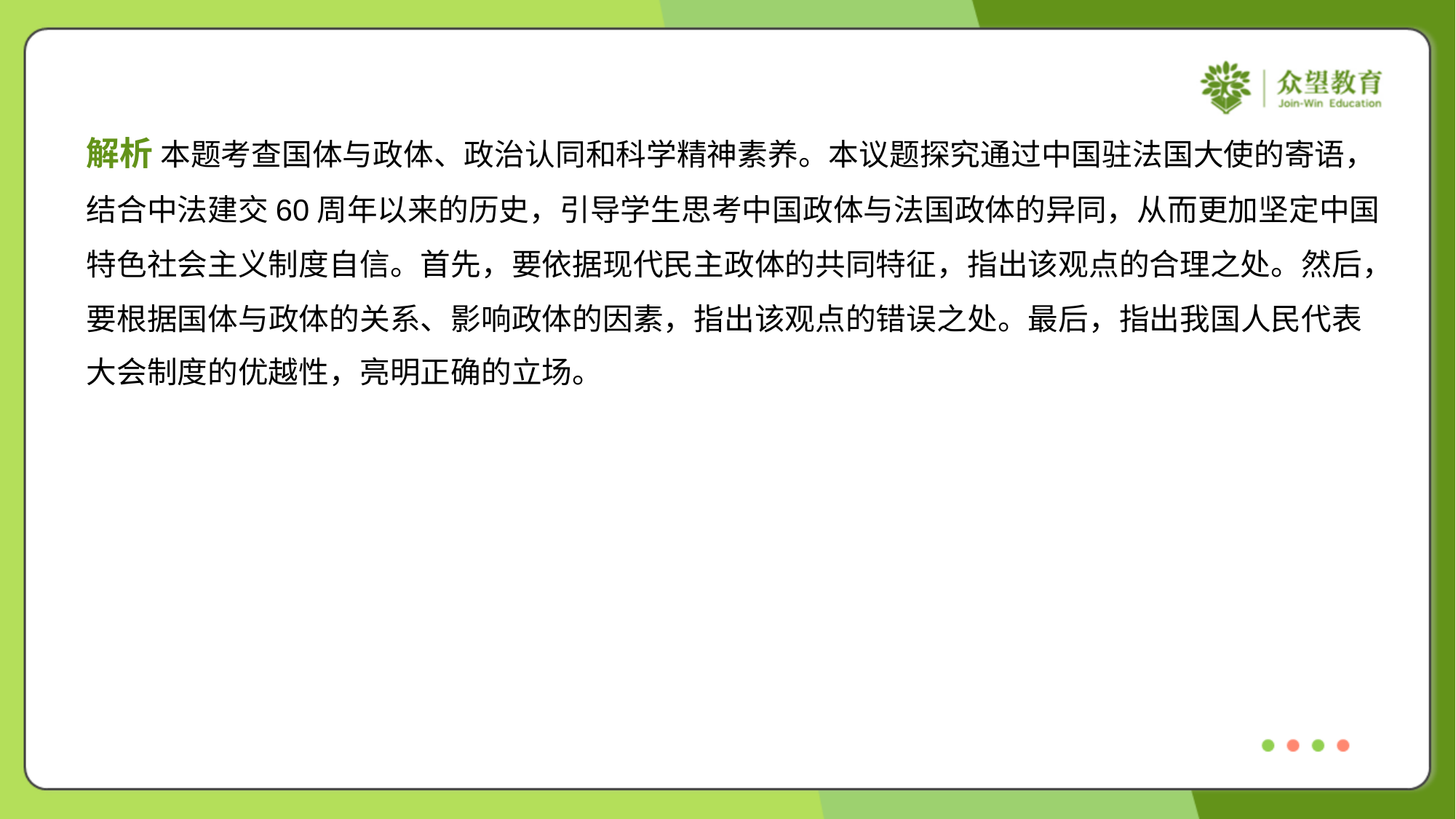

解析 本题考查国体与政体、政治认同和科学精神素养。本议题探究通过中国驻法国大使的寄语，
结合中法建交60周年以来的历史，引导学生思考中国政体与法国政体的异同，从而更加坚定中国
特色社会主义制度自信。首先，要依据现代民主政体的共同特征，指出该观点的合理之处。然后，
要根据国体与政体的关系、影响政体的因素，指出该观点的错误之处。最后，指出我国人民代表
大会制度的优越性，亮明正确的立场。